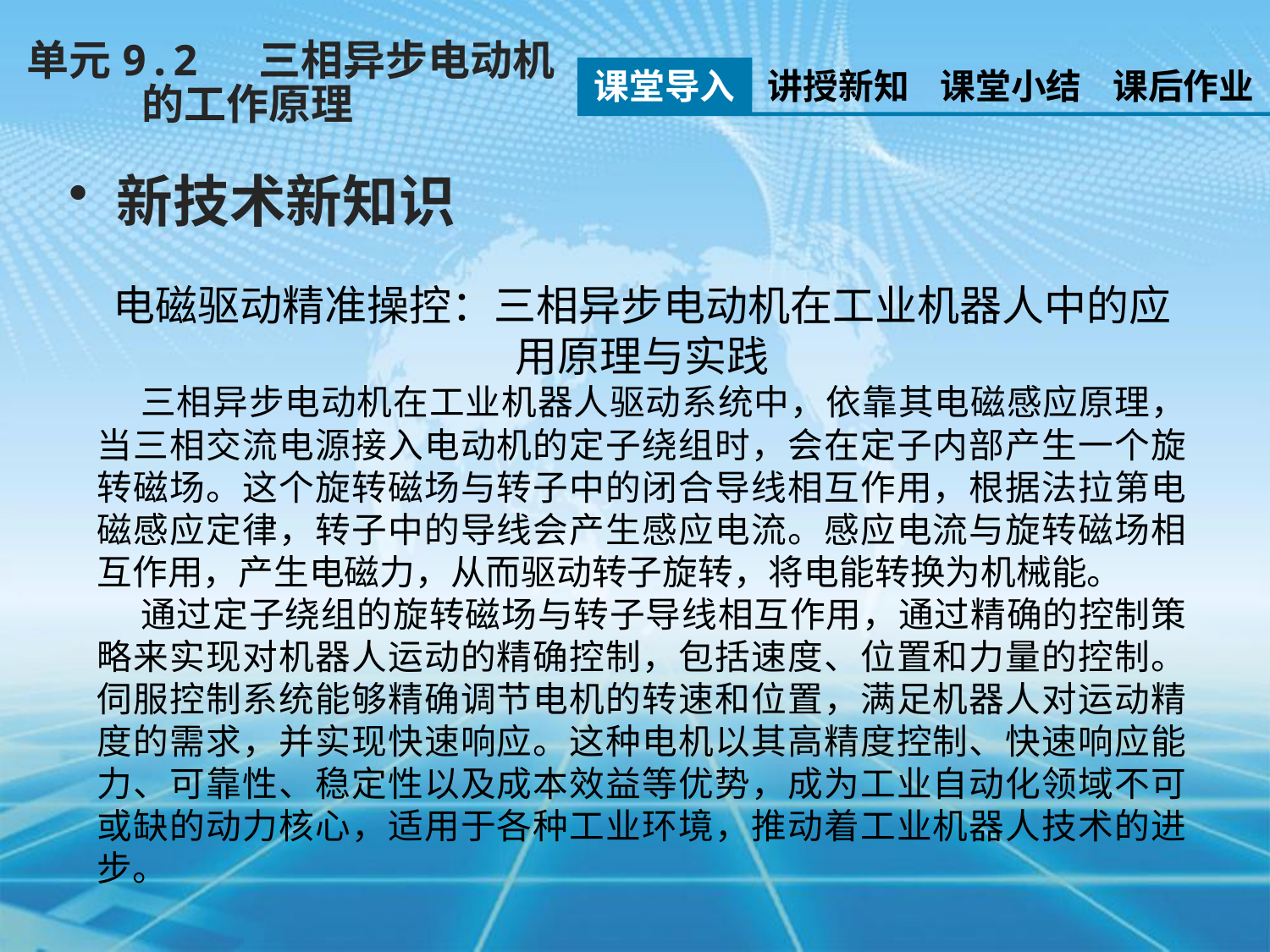

单元9.2  三相异步电动机
           的工作原理
课堂导入
讲授新知
课堂小结
课后作业
新技术新知识
电磁驱动精准操控：三相异步电动机在工业机器人中的应用原理与实践
    三相异步电动机在工业机器人驱动系统中，依靠其电磁感应原理，当三相交流电源接入电动机的定子绕组时，会在定子内部产生一个旋转磁场。这个旋转磁场与转子中的闭合导线相互作用，根据法拉第电磁感应定律，转子中的导线会产生感应电流。感应电流与旋转磁场相互作用，产生电磁力，从而驱动转子旋转，将电能转换为机械能。
    通过定子绕组的旋转磁场与转子导线相互作用，通过精确的控制策略来实现对机器人运动的精确控制，包括速度、位置和力量的控制。伺服控制系统能够精确调节电机的转速和位置，满足机器人对运动精度的需求，并实现快速响应。这种电机以其高精度控制、快速响应能力、可靠性、稳定性以及成本效益等优势，成为工业自动化领域不可或缺的动力核心，适用于各种工业环境，推动着工业机器人技术的进步。